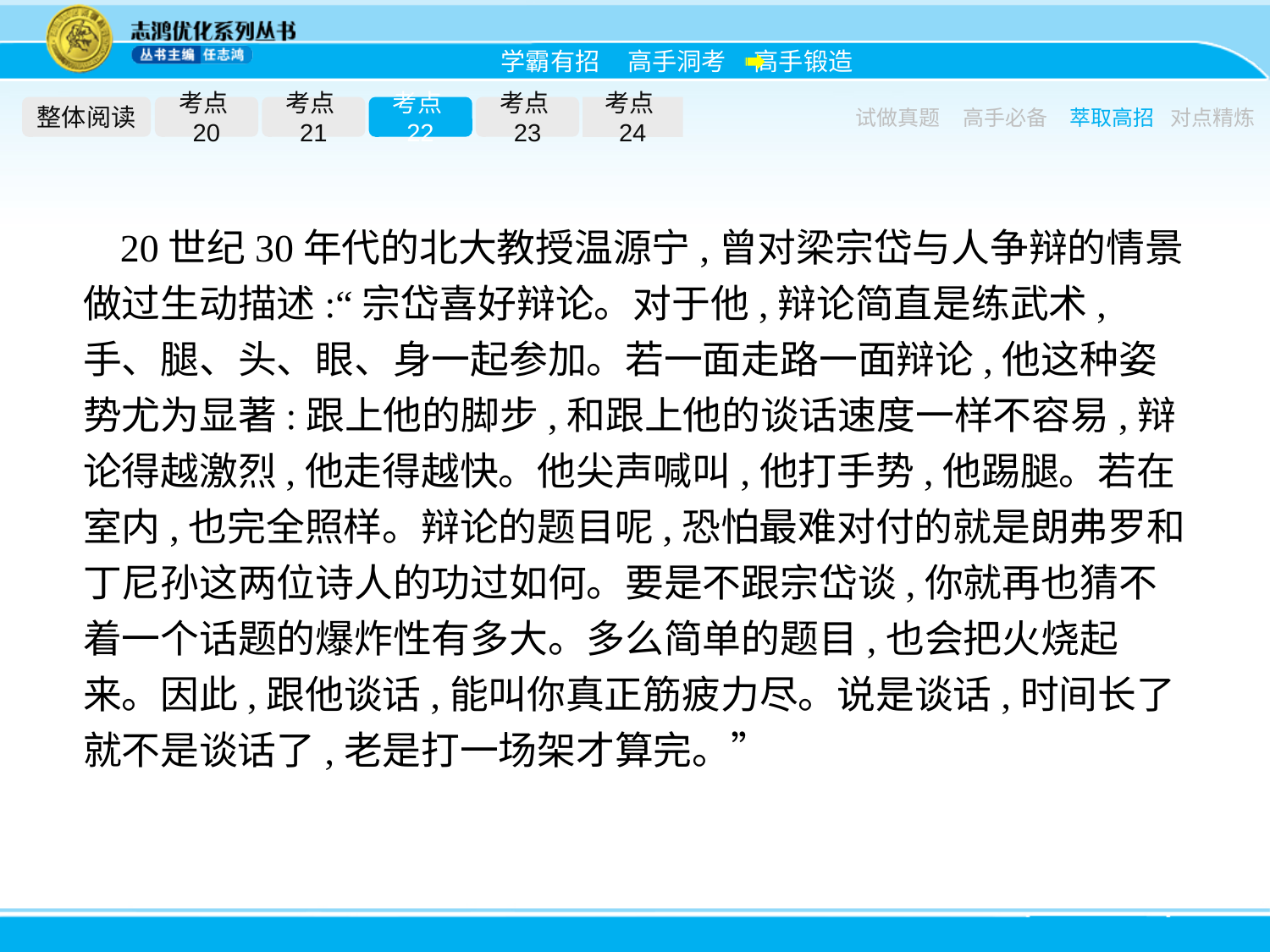

整体阅读
考点20
考点21
考点22
考点23
考点24
试做真题
高手必备
萃取高招
对点精炼
20世纪30年代的北大教授温源宁,曾对梁宗岱与人争辩的情景做过生动描述:“宗岱喜好辩论。对于他,辩论简直是练武术,手、腿、头、眼、身一起参加。若一面走路一面辩论,他这种姿势尤为显著:跟上他的脚步,和跟上他的谈话速度一样不容易,辩论得越激烈,他走得越快。他尖声喊叫,他打手势,他踢腿。若在室内,也完全照样。辩论的题目呢,恐怕最难对付的就是朗弗罗和丁尼孙这两位诗人的功过如何。要是不跟宗岱谈,你就再也猜不着一个话题的爆炸性有多大。多么简单的题目,也会把火烧起来。因此,跟他谈话,能叫你真正筋疲力尽。说是谈话,时间长了就不是谈话了,老是打一场架才算完。”